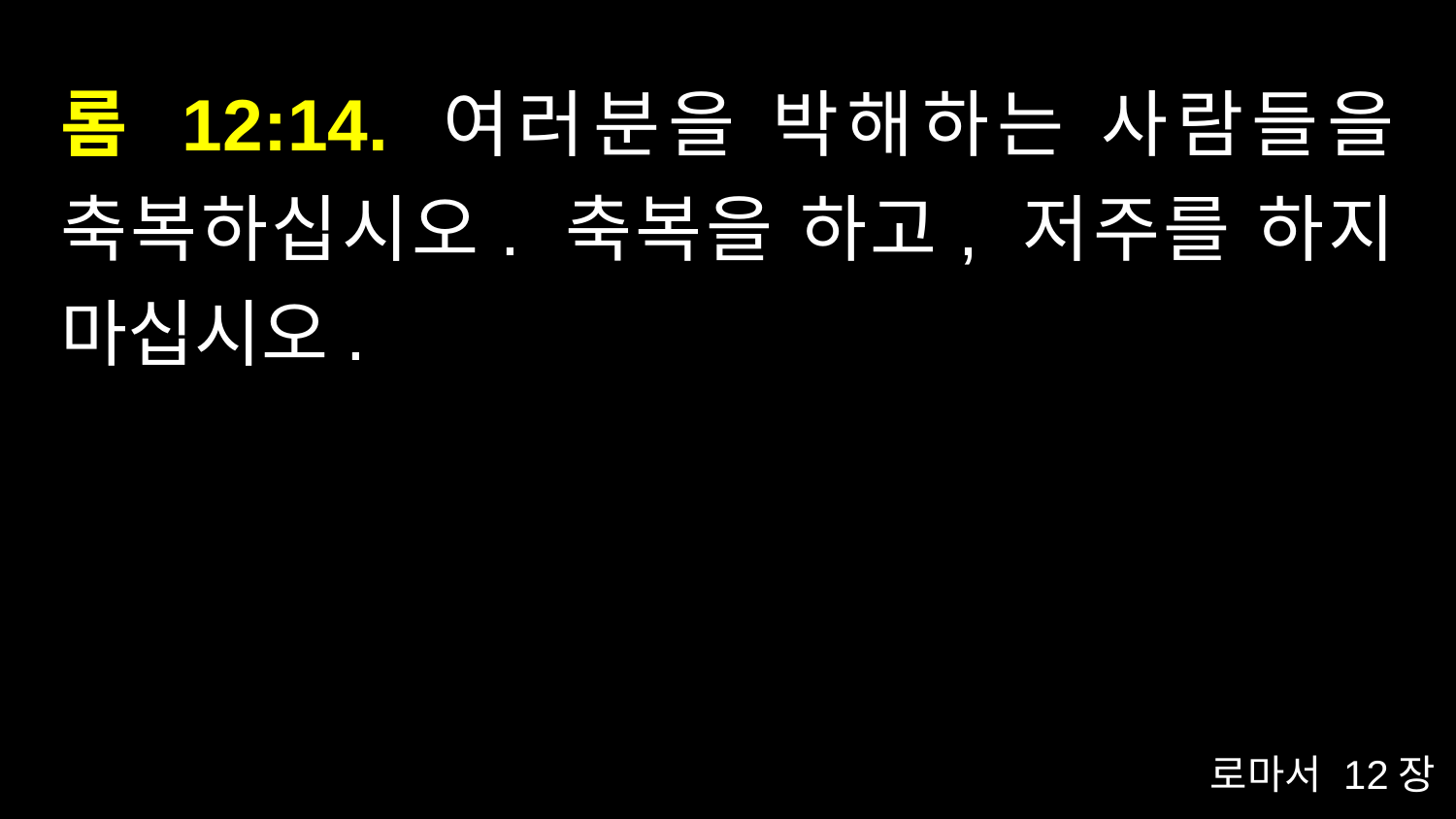

# 롬 12:14. 여러분을 박해하는 사람들을 축복하십시오. 축복을 하고, 저주를 하지 마십시오.
로마서 12장